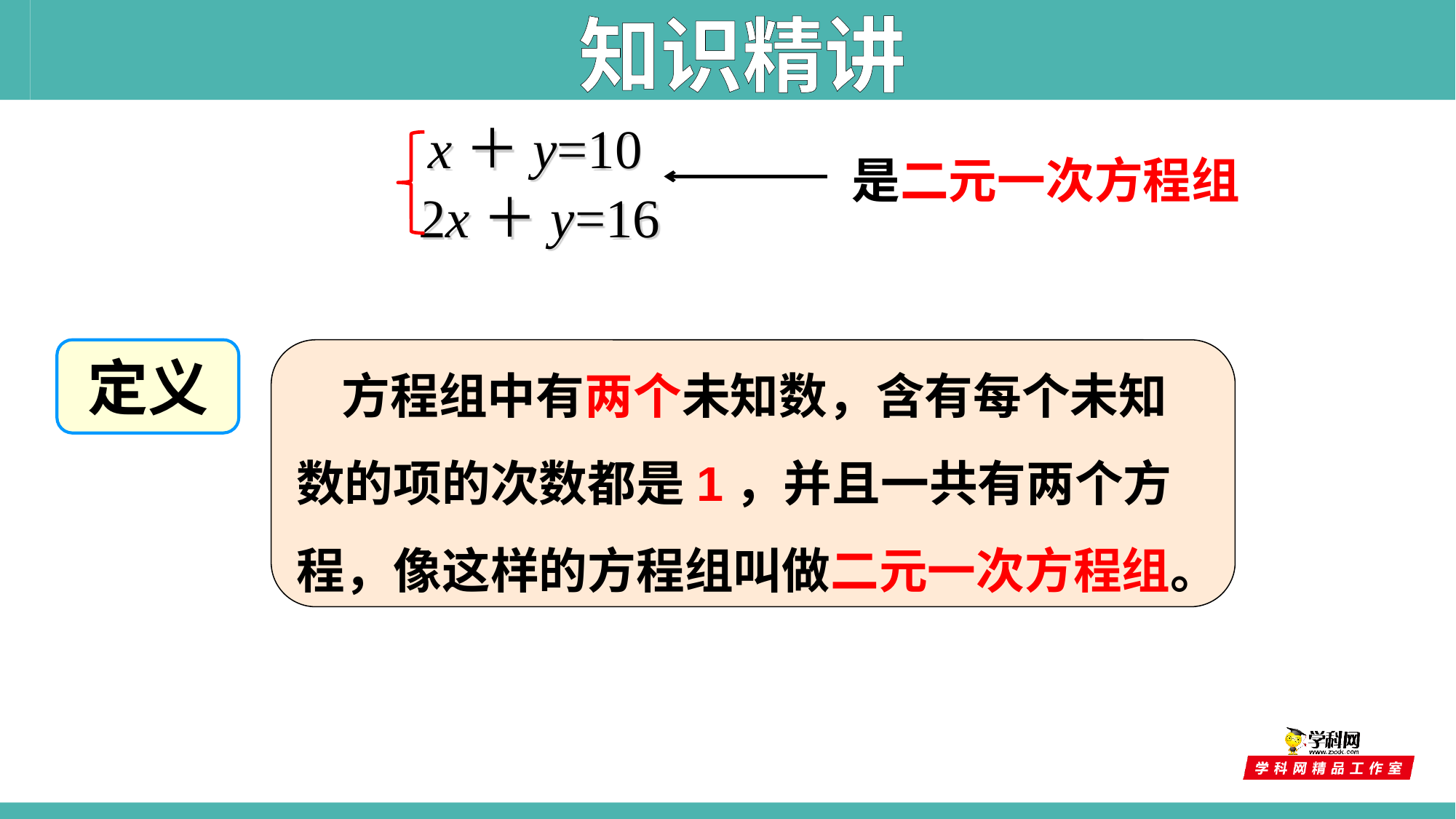

知识精讲
x＋y=10
   是二元一次方程组

2x＋y=16
    方程组中有两个未知数，含有每个未知数的项的次数都是1，并且一共有两个方程，像这样的方程组叫做二元一次方程组。
定义